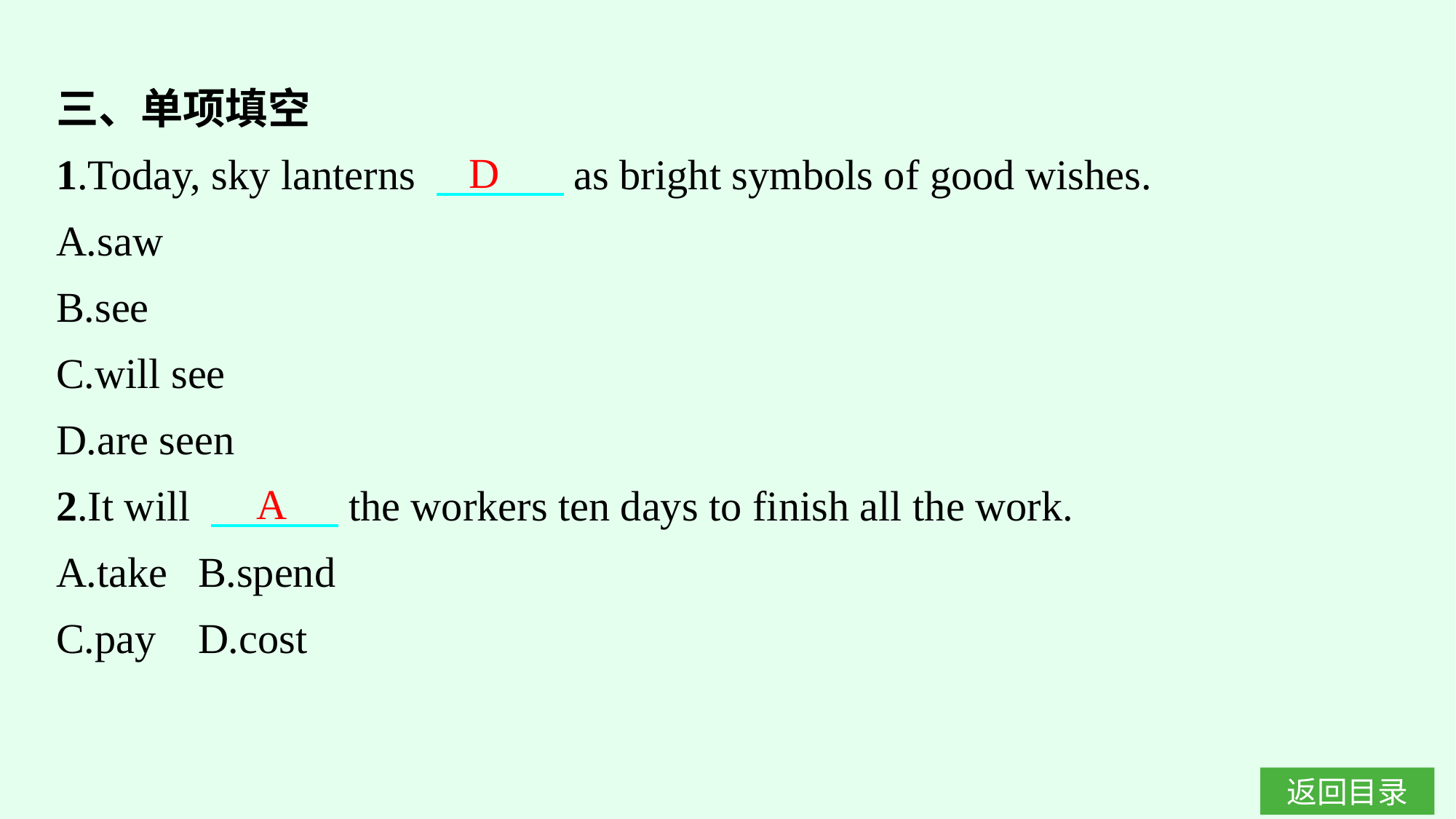

三、单项填空
1.Today, sky lanterns 　　　as bright symbols of good wishes.
A.saw
B.see
C.will see
D.are seen
2.It will 　　　the workers ten days to finish all the work.
A.take	B.spend
C.pay	D.cost
D
 A